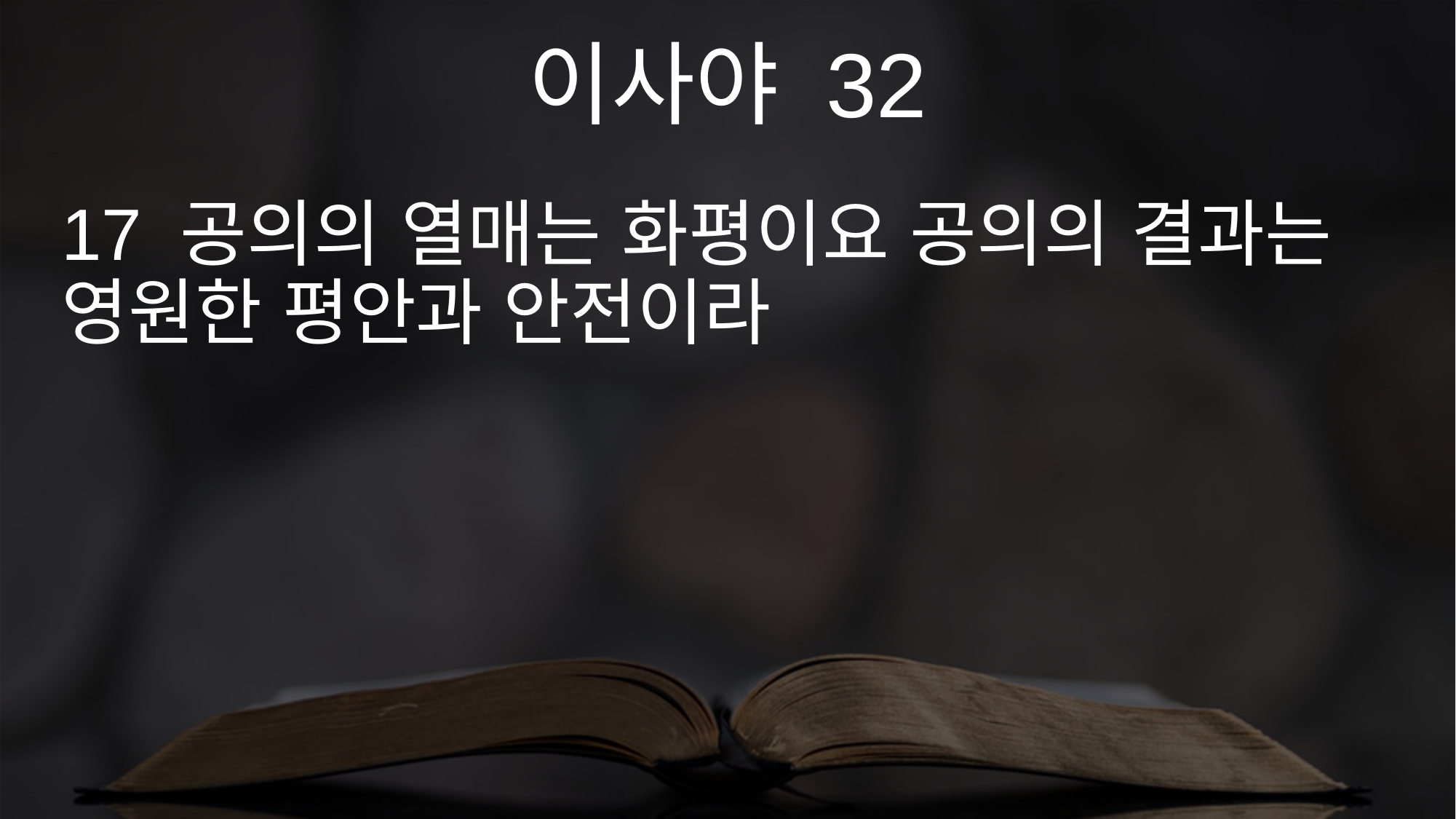

이사야 32
17 공의의 열매는 화평이요 공의의 결과는 영원한 평안과 안전이라